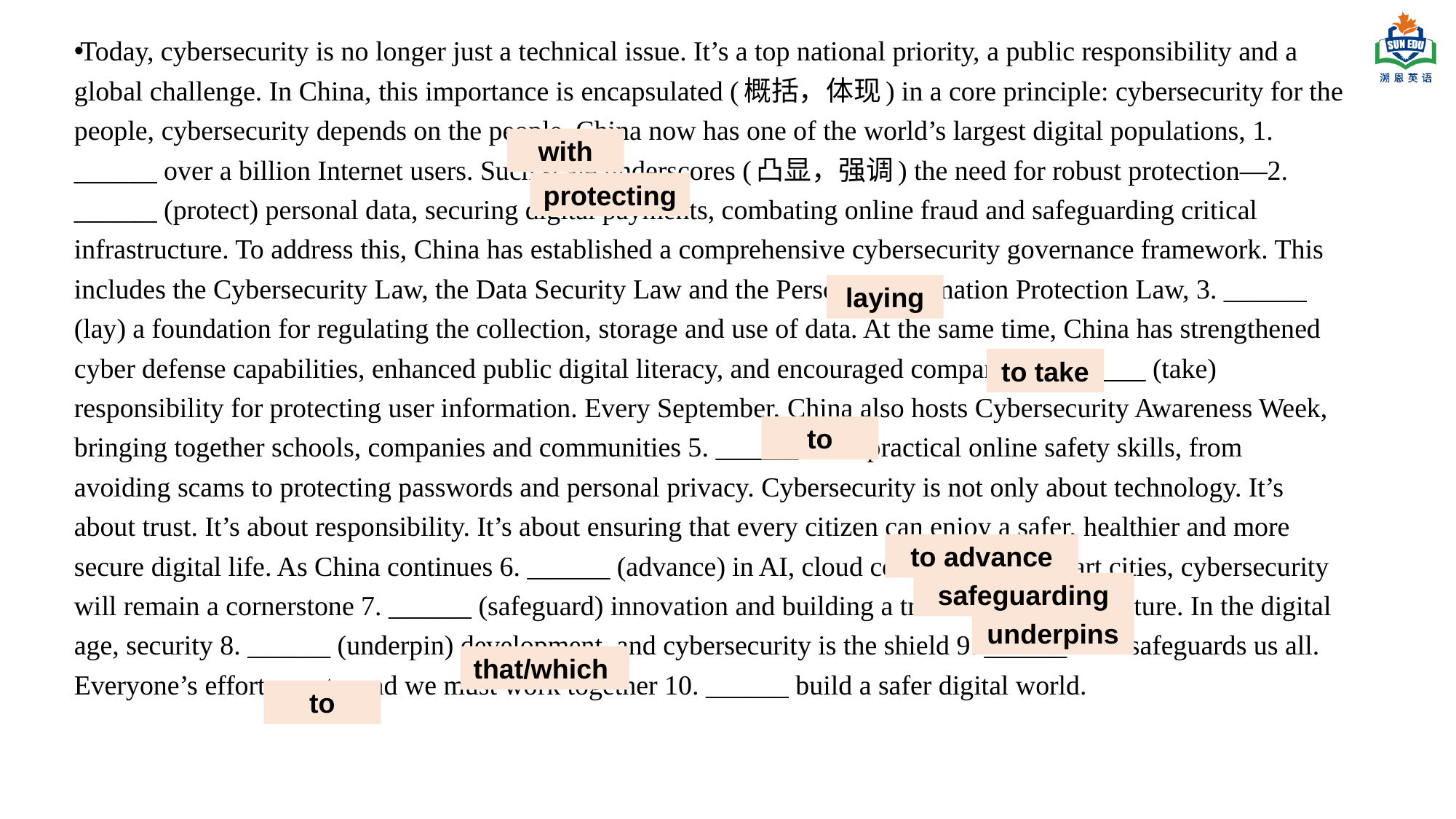

Today, cybersecurity is no longer just a technical issue. It’s a top national priority, a public responsibility and a global challenge. In China, this importance is encapsulated (概括，体现) in a core principle: cybersecurity for the people, cybersecurity depends on the people. China now has one of the world’s largest digital populations, 1. ______ over a billion Internet users. Such scale underscores (凸显，强调) the need for robust protection—2. ______ (protect) personal data, securing digital payments, combating online fraud and safeguarding critical infrastructure. To address this, China has established a comprehensive cybersecurity governance framework. This includes the Cybersecurity Law, the Data Security Law and the Personal Information Protection Law, 3. ______ (lay) a foundation for regulating the collection, storage and use of data. At the same time, China has strengthened cyber defense capabilities, enhanced public digital literacy, and encouraged companies 4. ______ (take) responsibility for protecting user information. Every September, China also hosts Cybersecurity Awareness Week, bringing together schools, companies and communities 5. ______ learn practical online safety skills, from avoiding scams to protecting passwords and personal privacy. Cybersecurity is not only about technology. It’s about trust. It’s about responsibility. It’s about ensuring that every citizen can enjoy a safer, healthier and more secure digital life. As China continues 6. ______ (advance) in AI, cloud computing and smart cities, cybersecurity will remain a cornerstone 7. ______ (safeguard) innovation and building a trustworthy digital future. In the digital age, security 8. ______ (underpin) development, and cybersecurity is the shield 9. ______         safeguards us all. Everyone’s effort counts, and we must work together 10. ______ build a safer digital world.
with
protecting
laying
to take
to
to advance
safeguarding
underpins
that/which
to